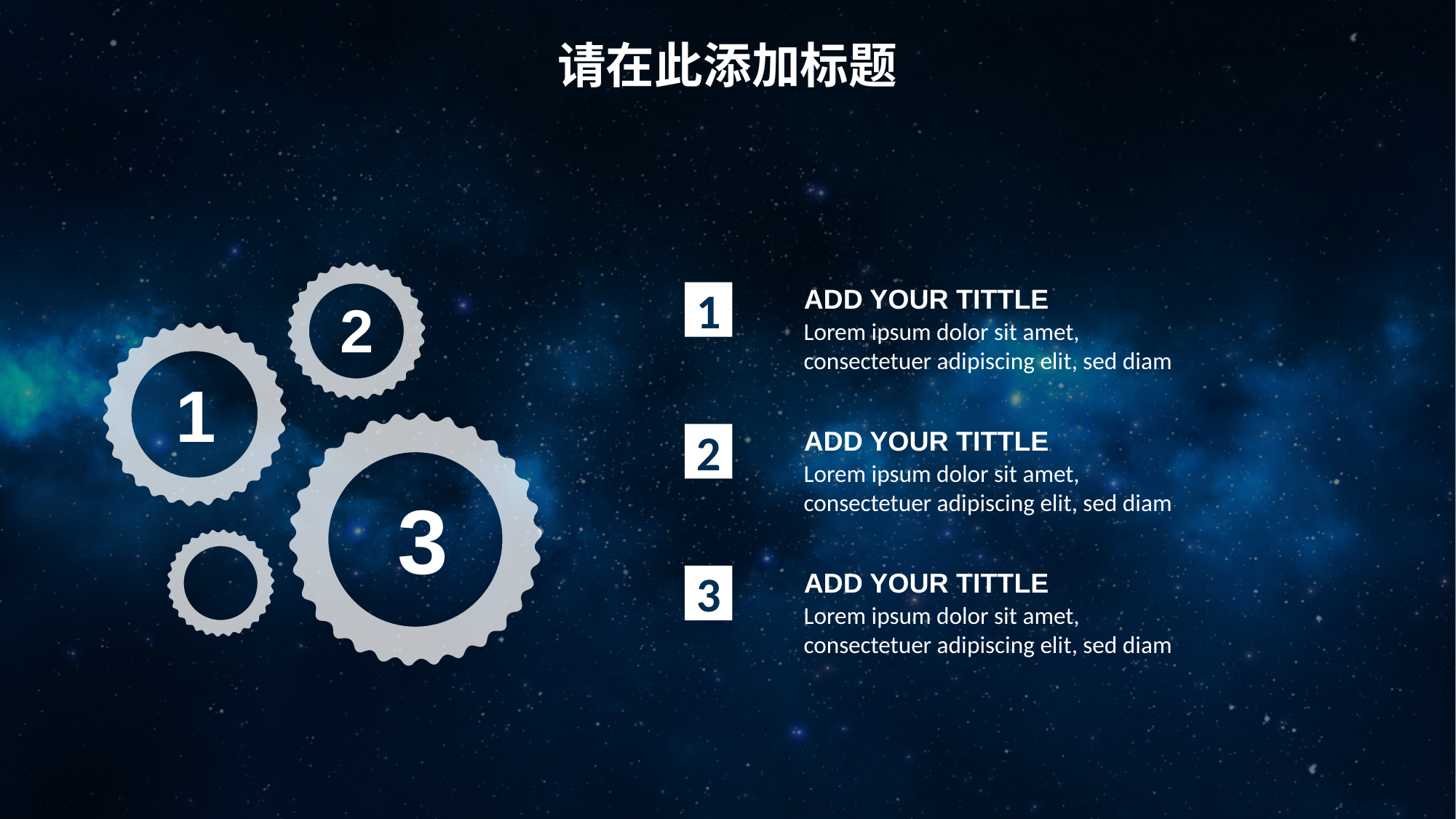

请在此添加标题

1

ADD YOUR TITTLE
Lorem ipsum dolor sit amet, consectetuer adipiscing elit, sed diam
2

1

2

ADD YOUR TITTLE
Lorem ipsum dolor sit amet, consectetuer adipiscing elit, sed diam
3

3

ADD YOUR TITTLE
Lorem ipsum dolor sit amet, consectetuer adipiscing elit, sed diam